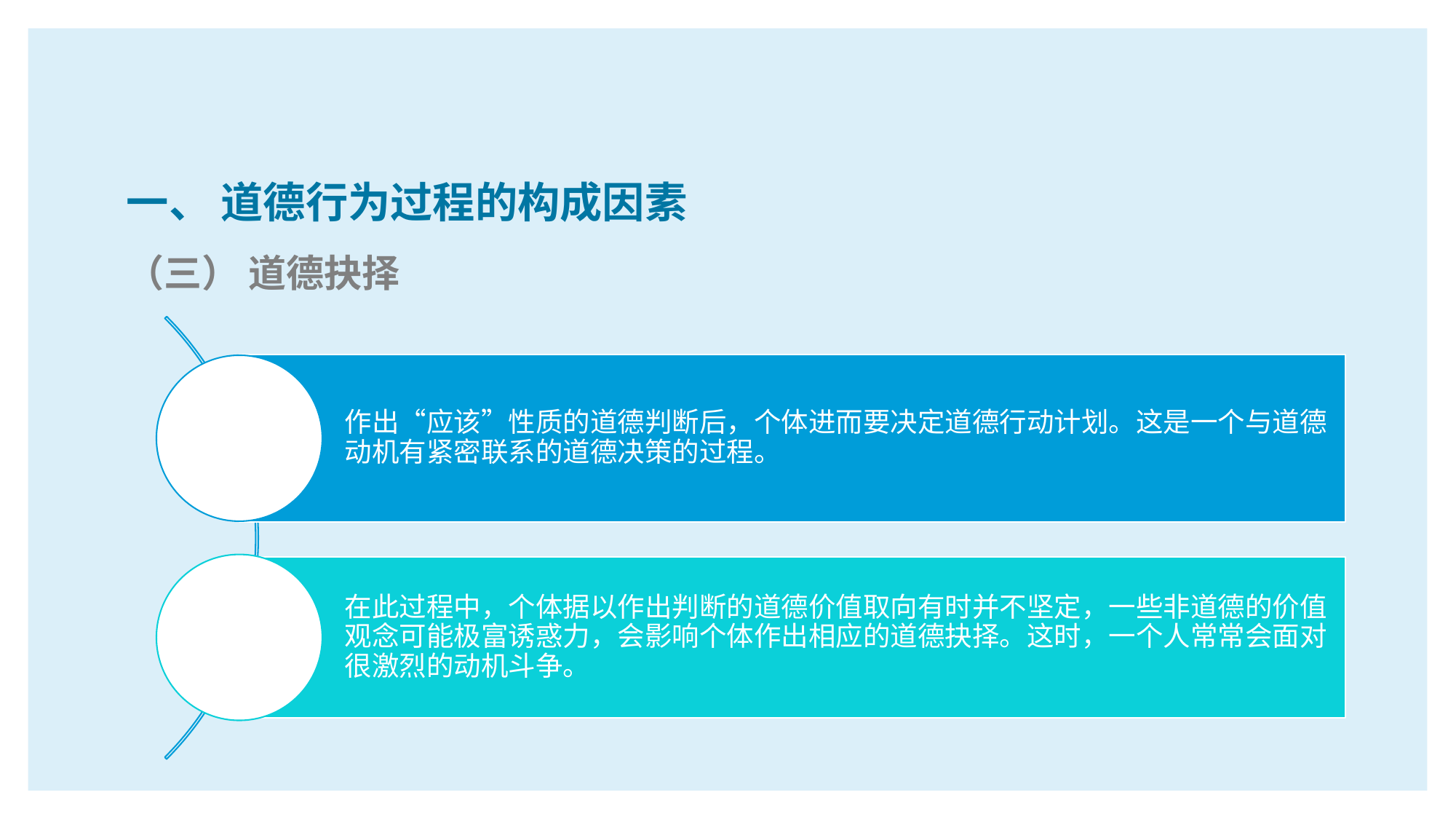

一、 道德行为过程的构成因素
（三） 道德抉择
作出“应该”性质的道德判断后，个体进而要决定道德行动计划。这是一个与道德动机有紧密联系的道德决策的过程。
在此过程中，个体据以作出判断的道德价值取向有时并不坚定，一些非道德的价值观念可能极富诱惑力，会影响个体作出相应的道德抉择。这时，一个人常常会面对很激烈的动机斗争。